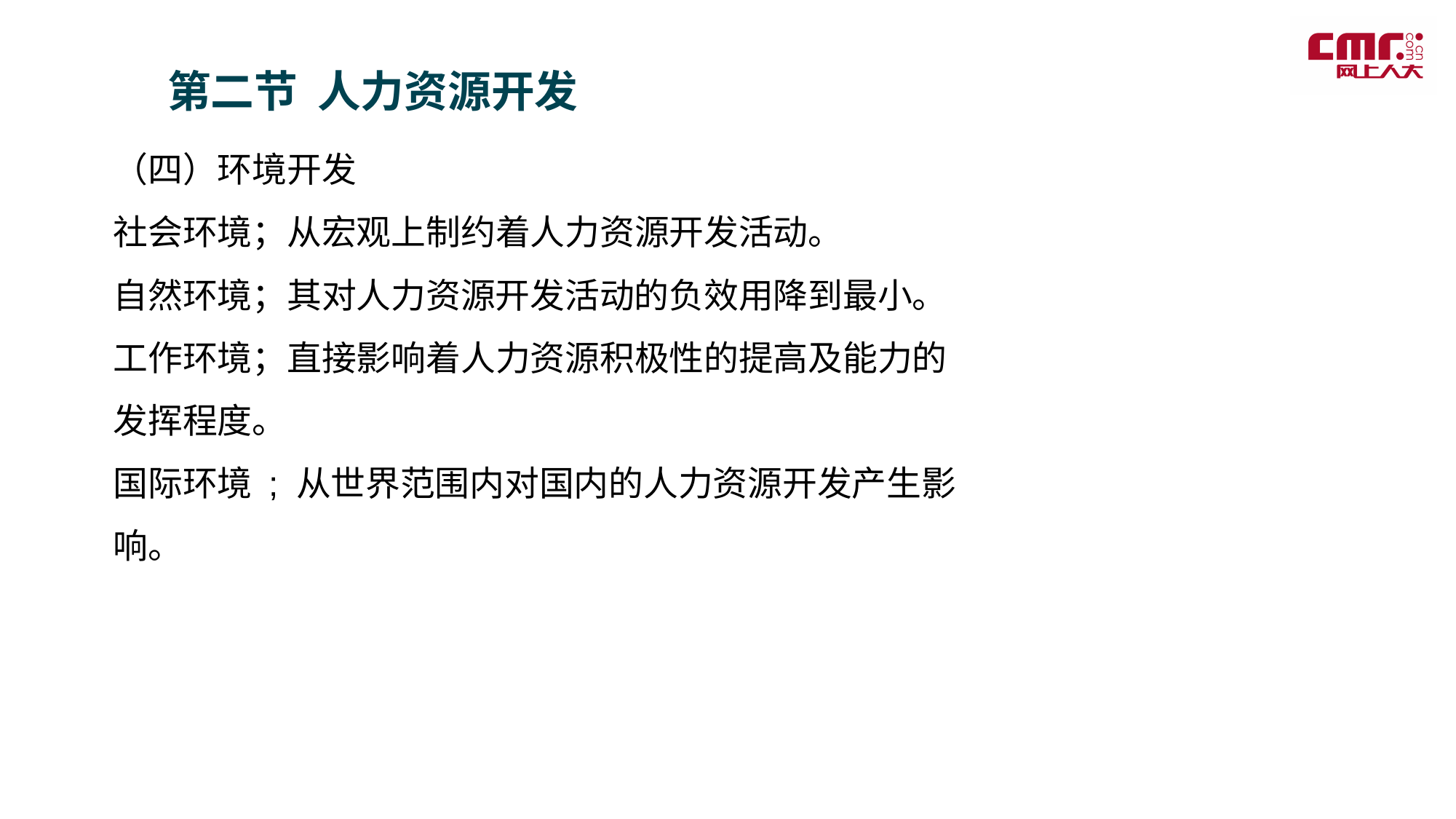

第二节  人力资源开发
（四）环境开发
社会环境；从宏观上制约着人力资源开发活动。
自然环境；其对人力资源开发活动的负效用降到最小。
工作环境；直接影响着人力资源积极性的提高及能力的
发挥程度。
国际环境 ; 从世界范围内对国内的人力资源开发产生影响。